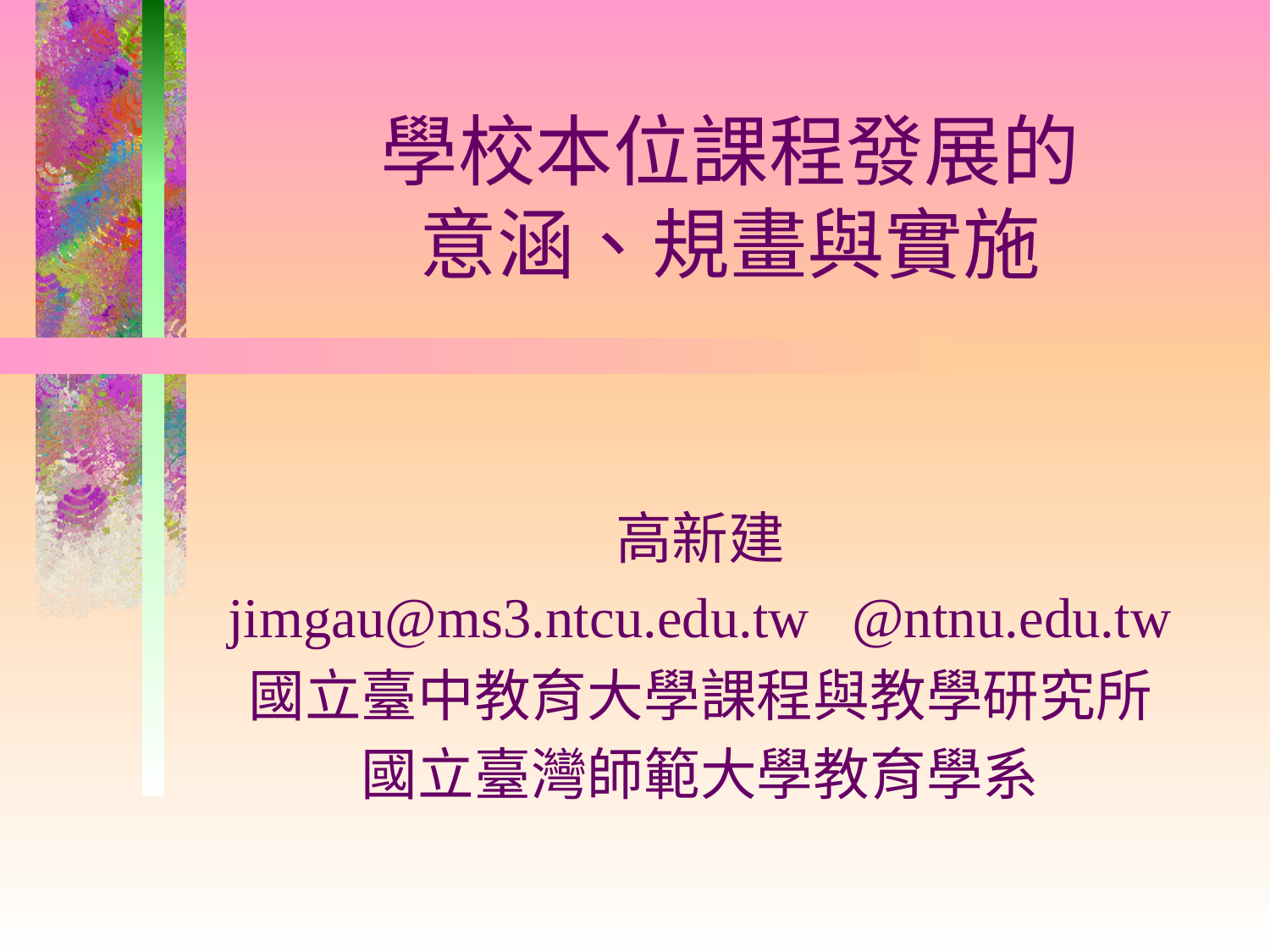

# 學校本位課程發展的 意涵、規畫與實施
高新建
jimgau@ms3.ntcu.edu.tw   @ntnu.edu.tw
國立臺中教育大學課程與教學研究所
國立臺灣師範大學教育學系